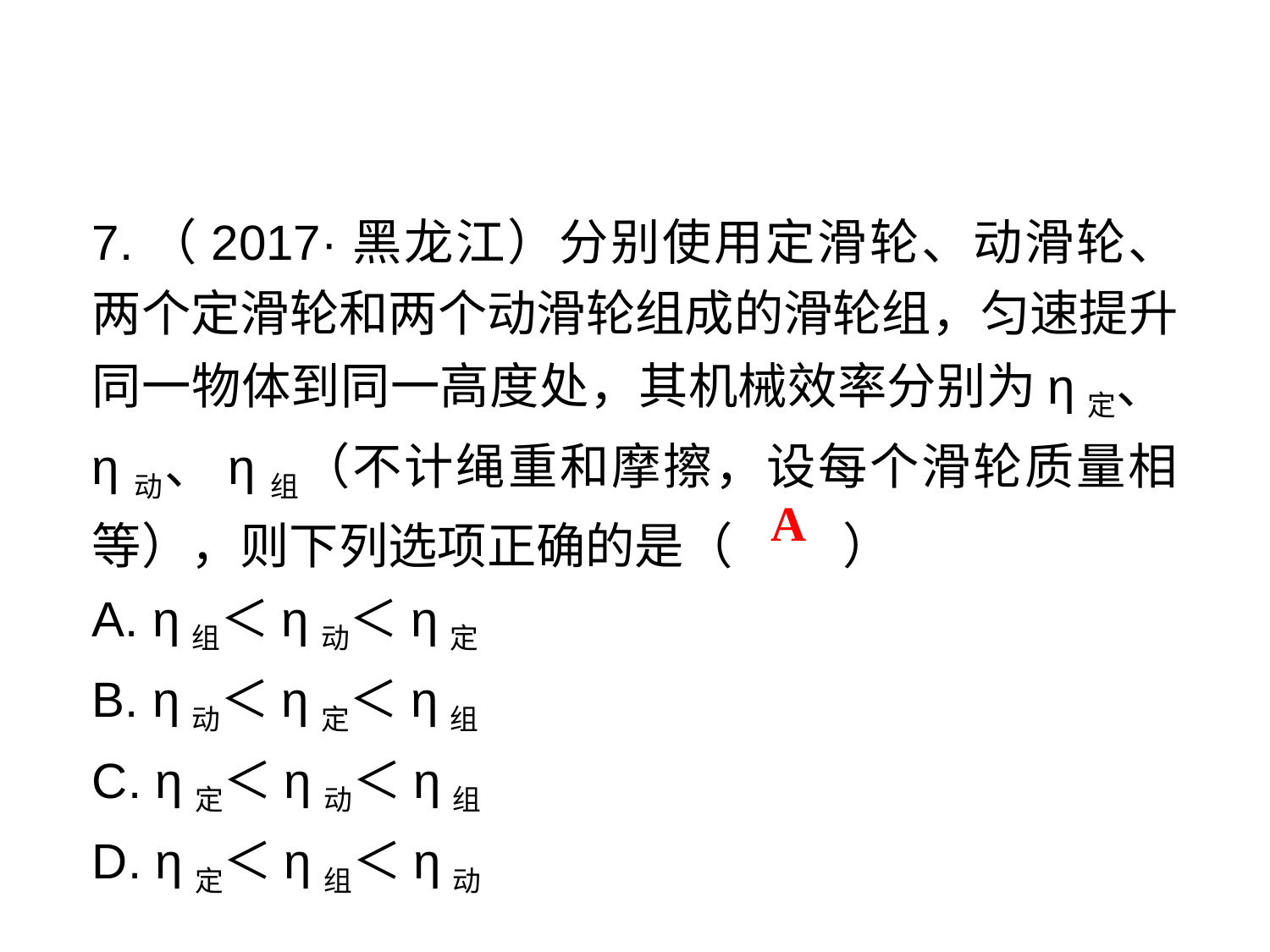

7.（2017·黑龙江）分别使用定滑轮、动滑轮、两个定滑轮和两个动滑轮组成的滑轮组，匀速提升同一物体到同一高度处，其机械效率分别为η定、η动、η组（不计绳重和摩擦，设每个滑轮质量相等），则下列选项正确的是（　 　）
A. η组＜η动＜η定
B. η动＜η定＜η组
C. η定＜η动＜η组
D. η定＜η组＜η动
A